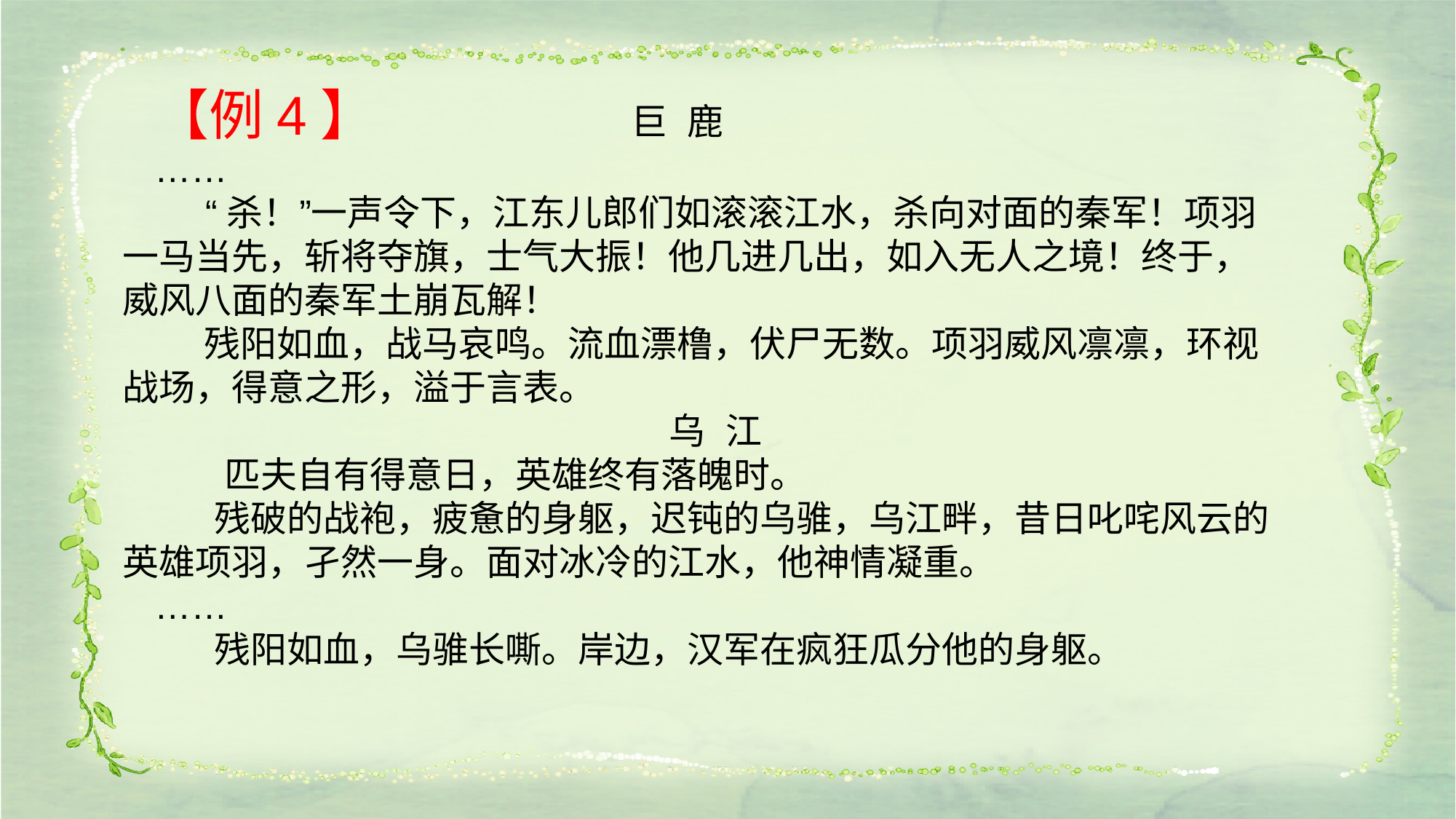

【例4】                     巨  鹿
……
     “杀！”一声令下，江东儿郎们如滚滚江水，杀向对面的秦军！项羽一马当先，斩将夺旗，士气大振！他几进几出，如入无人之境！终于，威风八面的秦军土崩瓦解！
    残阳如血，战马哀鸣。流血漂橹，伏尸无数。项羽威风凛凛，环视战场，得意之形，溢于言表。
乌  江
      匹夫自有得意日，英雄终有落魄时。
     残破的战袍，疲惫的身躯，迟钝的乌骓，乌江畔，昔日叱咤风云的英雄项羽，孑然一身。面对冰冷的江水，他神情凝重。
……
     残阳如血，乌骓长嘶。岸边，汉军在疯狂瓜分他的身躯。